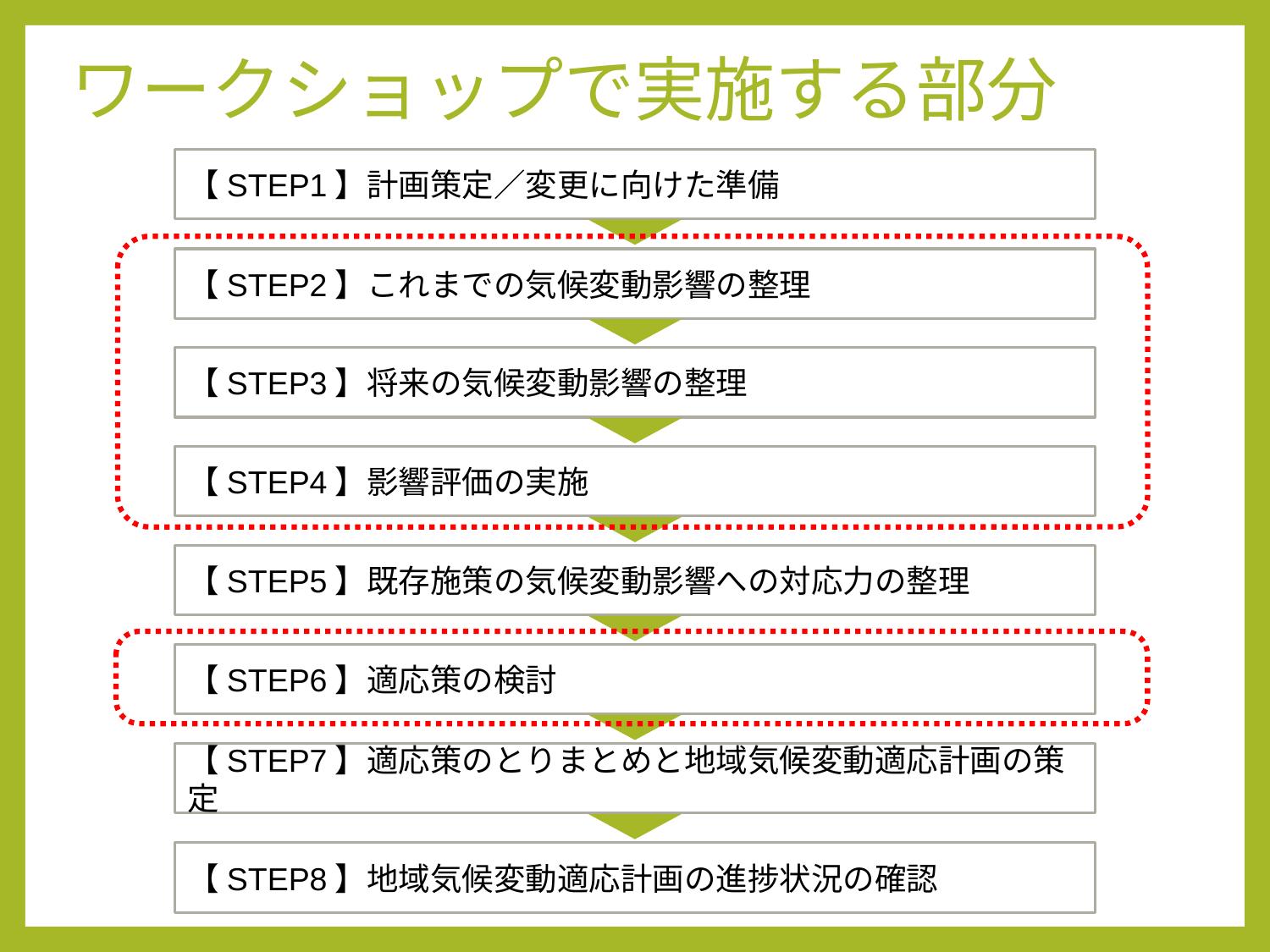

# ワークショップで実施する部分
【STEP1】計画策定／変更に向けた準備

【STEP2】これまでの気候変動影響の整理

【STEP3】将来の気候変動影響の整理

【STEP4】影響評価の実施

【STEP5】既存施策の気候変動影響への対応力の整理

【STEP6】適応策の検討

【STEP7】適応策のとりまとめと地域気候変動適応計画の策定

【STEP8】地域気候変動適応計画の進捗状況の確認